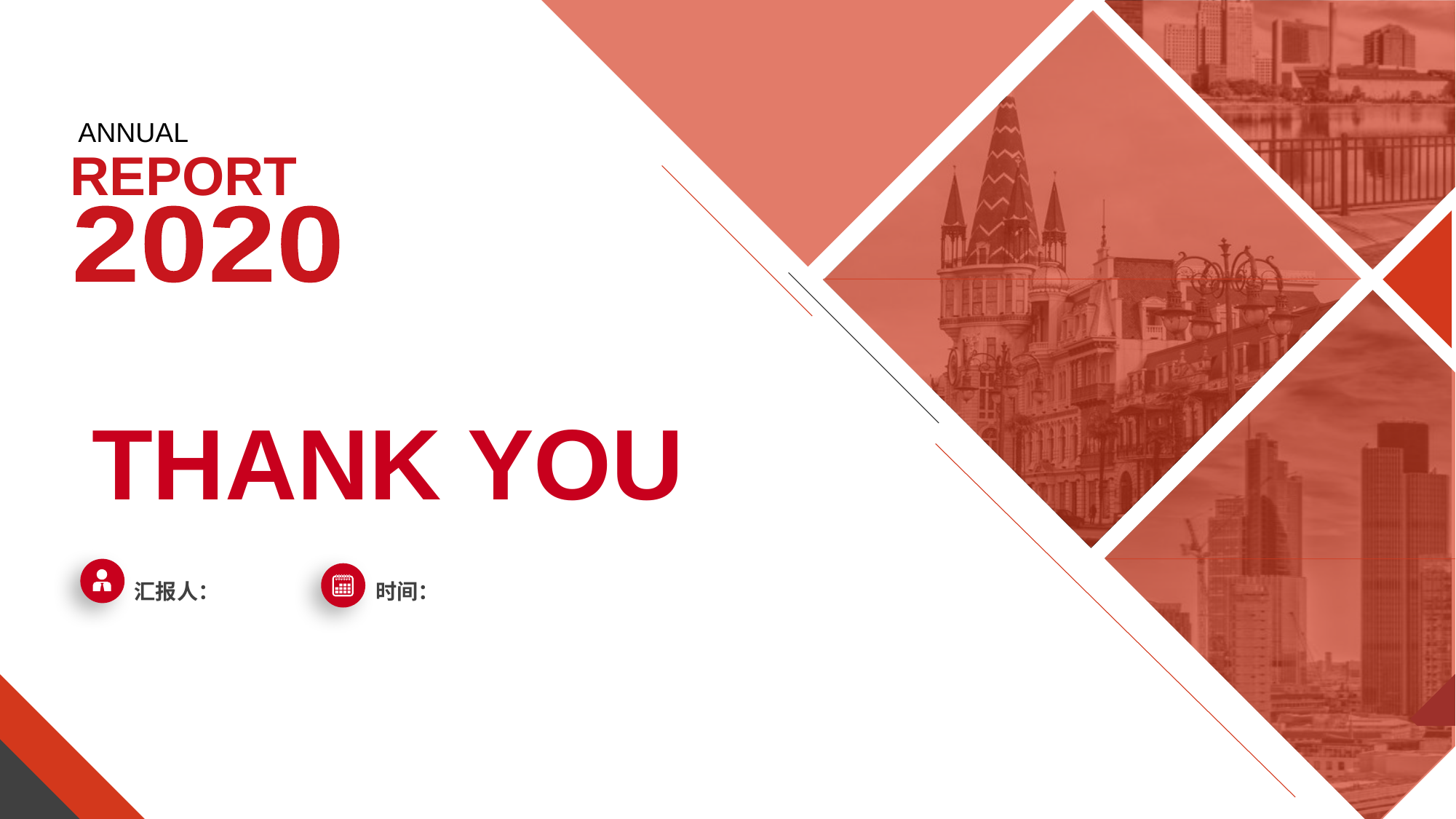

ANNUAL
REPORT
2020

THANK YOU

汇报人：

时间：